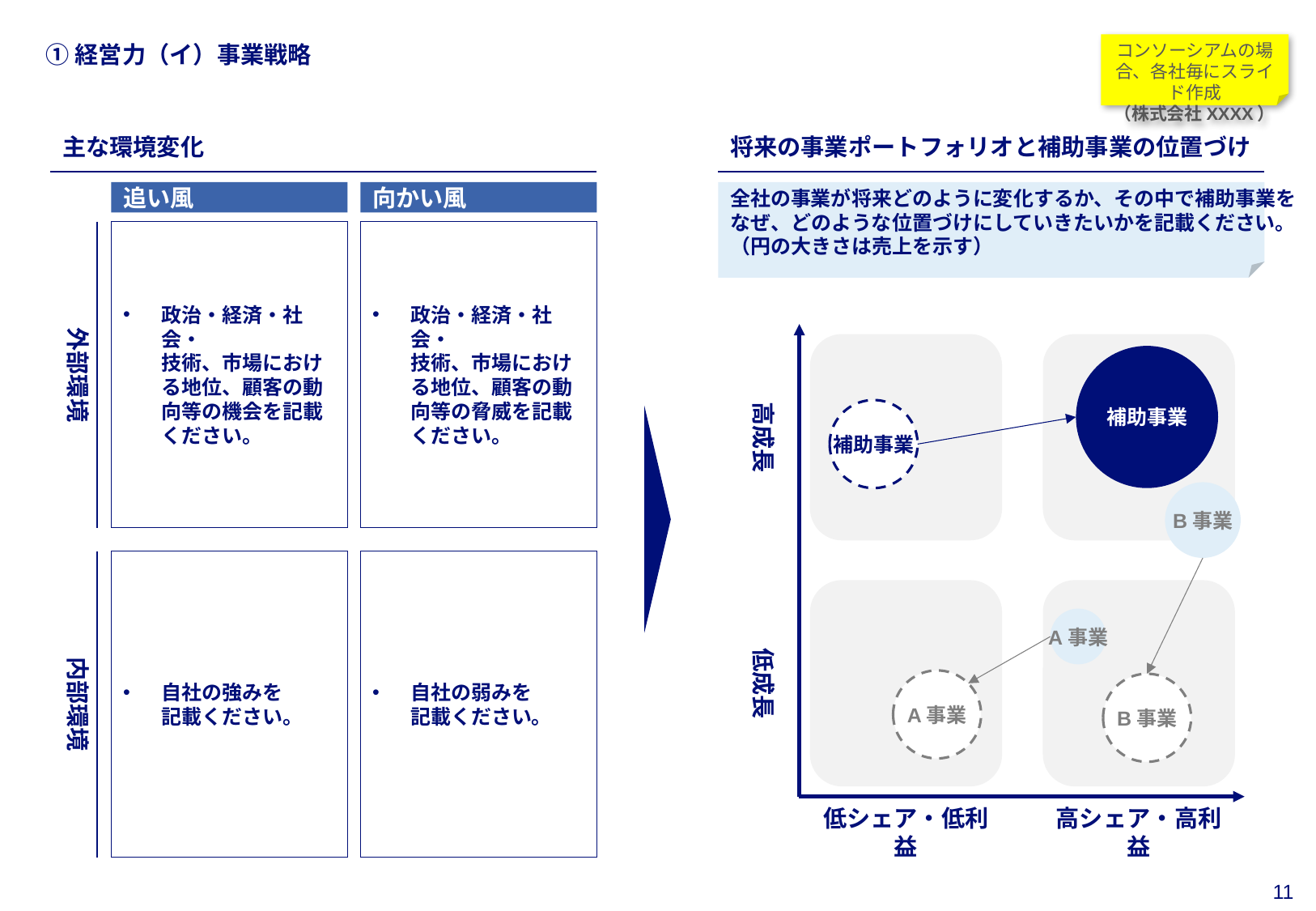

当スライドは作成必須
#
①経営力（イ）事業戦略
コンソーシアムの場合、各社毎にスライド作成
（株式会社XXXX）
主な環境変化
将来の事業ポートフォリオと補助事業の位置づけ
追い風
向かい風
全社の事業が将来どのように変化するか、その中で補助事業を
なぜ、どのような位置づけにしていきたいかを記載ください。
（円の大きさは売上を示す）
外部環境
政治・経済・社会・
技術、市場における地位、顧客の動向等の機会を記載ください。
政治・経済・社会・
技術、市場における地位、顧客の動向等の脅威を記載ください。
高成長

補助事業
補助事業
B事業

内部環境
自社の強みを
記載ください。
自社の弱みを
記載ください。
低成長

A事業
A事業
B事業
低シェア・低利益
高シェア・高利益